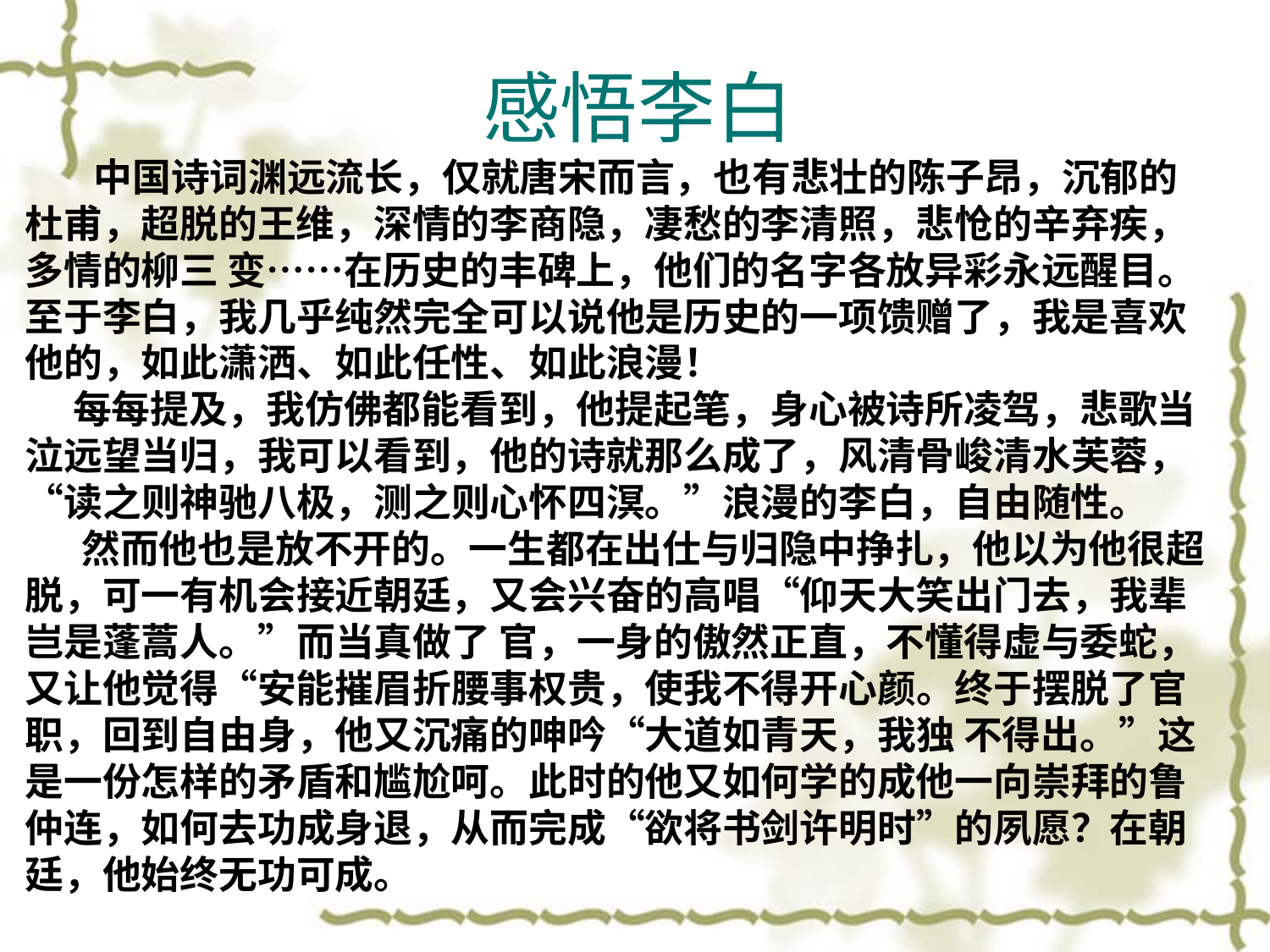

# 感悟李白
            中国诗词渊远流长，仅就唐宋而言，也有悲壮的陈子昂，沉郁的杜甫，超脱的王维，深情的李商隐，凄愁的李清照，悲怆的辛弃疾，多情的柳三 变……在历史的丰碑上，他们的名字各放异彩永远醒目。至于李白，我几乎纯然完全可以说他是历史的一项馈赠了，我是喜欢他的，如此潇洒、如此任性、如此浪漫！
　 每每提及，我仿佛都能看到，他提起笔，身心被诗所凌驾，悲歌当泣远望当归，我可以看到，他的诗就那么成了，风清骨峻清水芙蓉，“读之则神驰八极，测之则心怀四溟。”浪漫的李白，自由随性。
　  然而他也是放不开的。一生都在出仕与归隐中挣扎，他以为他很超脱，可一有机会接近朝廷，又会兴奋的高唱“仰天大笑出门去，我辈岂是蓬蒿人。”而当真做了 官，一身的傲然正直，不懂得虚与委蛇，又让他觉得“安能摧眉折腰事权贵，使我不得开心颜。终于摆脱了官职，回到自由身，他又沉痛的呻吟“大道如青天，我独 不得出。”这是一份怎样的矛盾和尴尬呵。此时的他又如何学的成他一向崇拜的鲁仲连，如何去功成身退，从而完成“欲将书剑许明时”的夙愿？在朝廷，他始终无功可成。